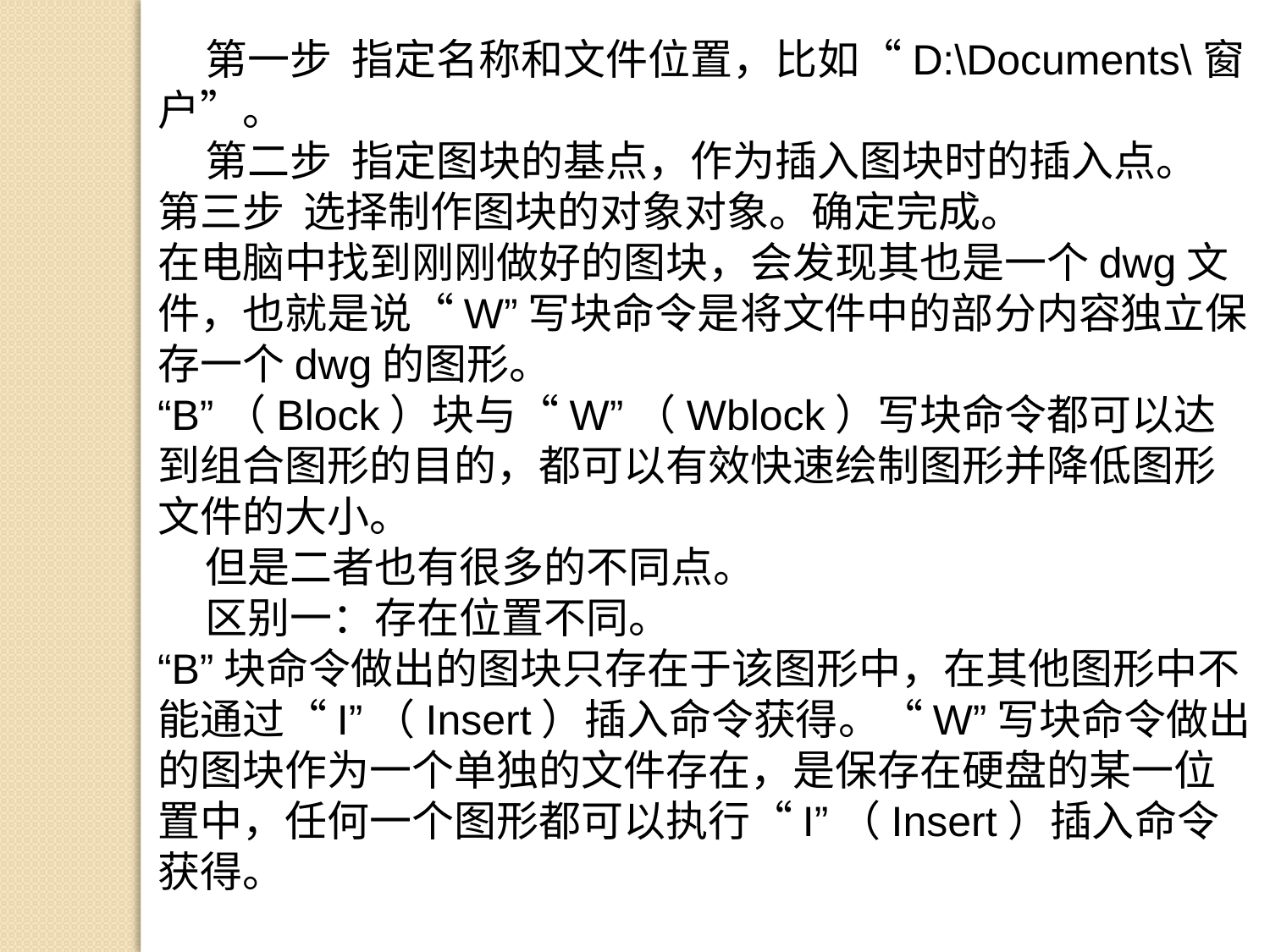

第一步  指定名称和文件位置，比如“D:\Documents\窗户”。
    第二步  指定图块的基点，作为插入图块时的插入点。
第三步  选择制作图块的对象对象。确定完成。
在电脑中找到刚刚做好的图块，会发现其也是一个dwg文件，也就是说“W”写块命令是将文件中的部分内容独立保存一个dwg的图形。
“B”（Block）块与“W”（Wblock）写块命令都可以达到组合图形的目的，都可以有效快速绘制图形并降低图形文件的大小。
    但是二者也有很多的不同点。
    区别一：存在位置不同。
“B”块命令做出的图块只存在于该图形中，在其他图形中不能通过“I”（Insert）插入命令获得。“W”写块命令做出的图块作为一个单独的文件存在，是保存在硬盘的某一位置中，任何一个图形都可以执行“I”（Insert）插入命令获得。